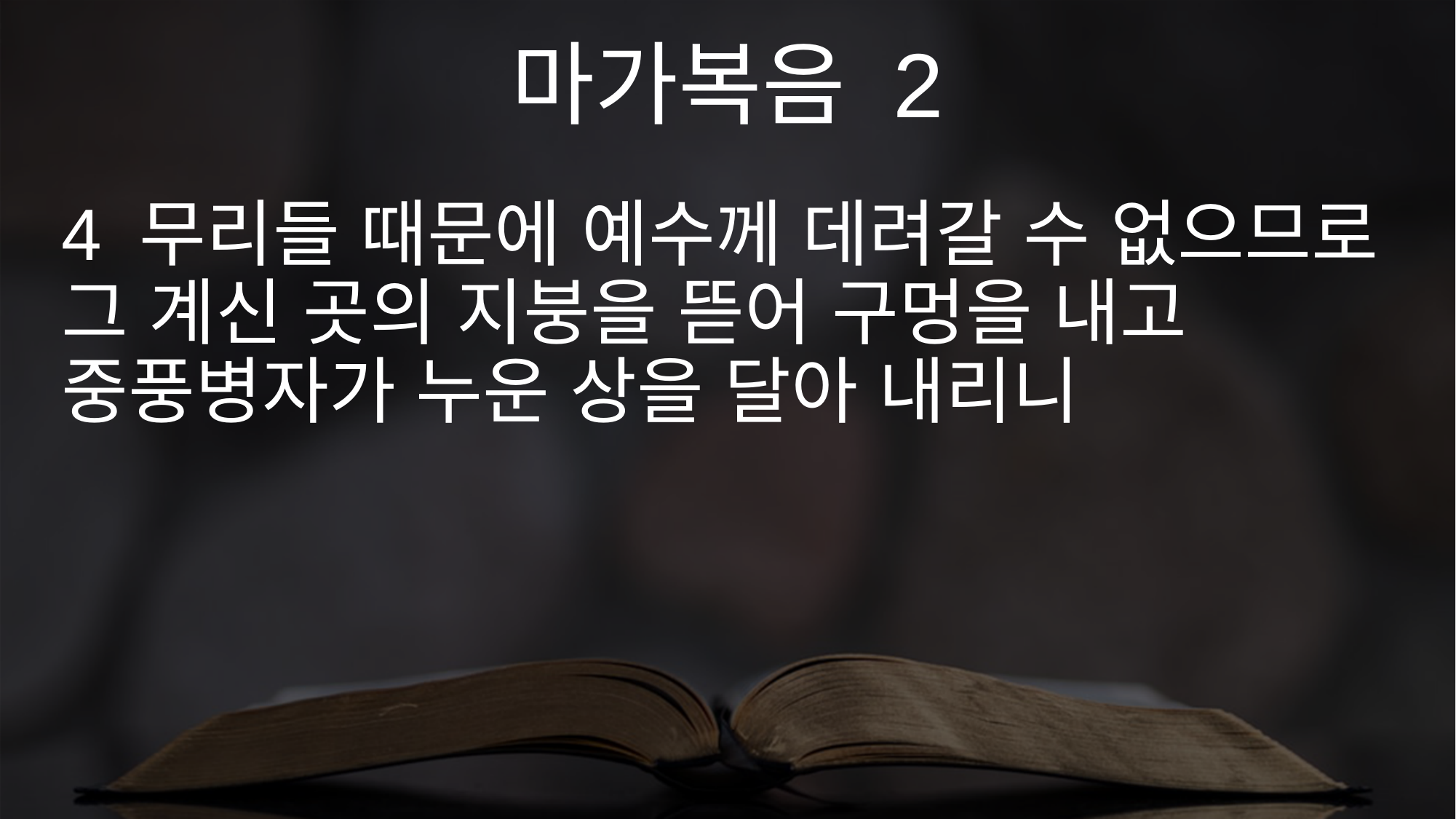

마가복음 2
4 무리들 때문에 예수께 데려갈 수 없으므로 그 계신 곳의 지붕을 뜯어 구멍을 내고 중풍병자가 누운 상을 달아 내리니